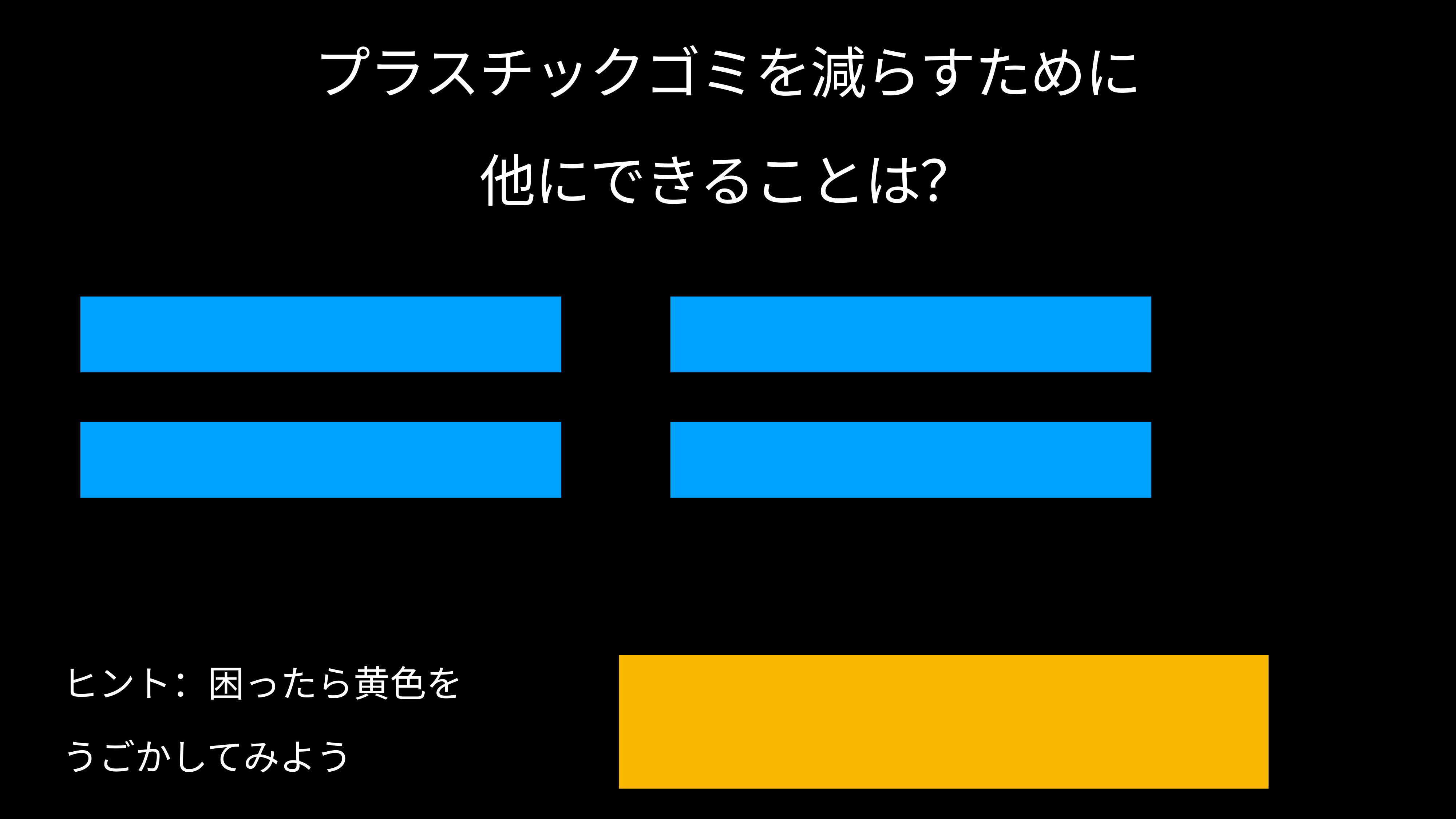

プラスチックゴミを減らすために

他にできることは？

ヒント：困ったら黄色を
うごかしてみよう

プラスチックゴミ　減らす　で検索